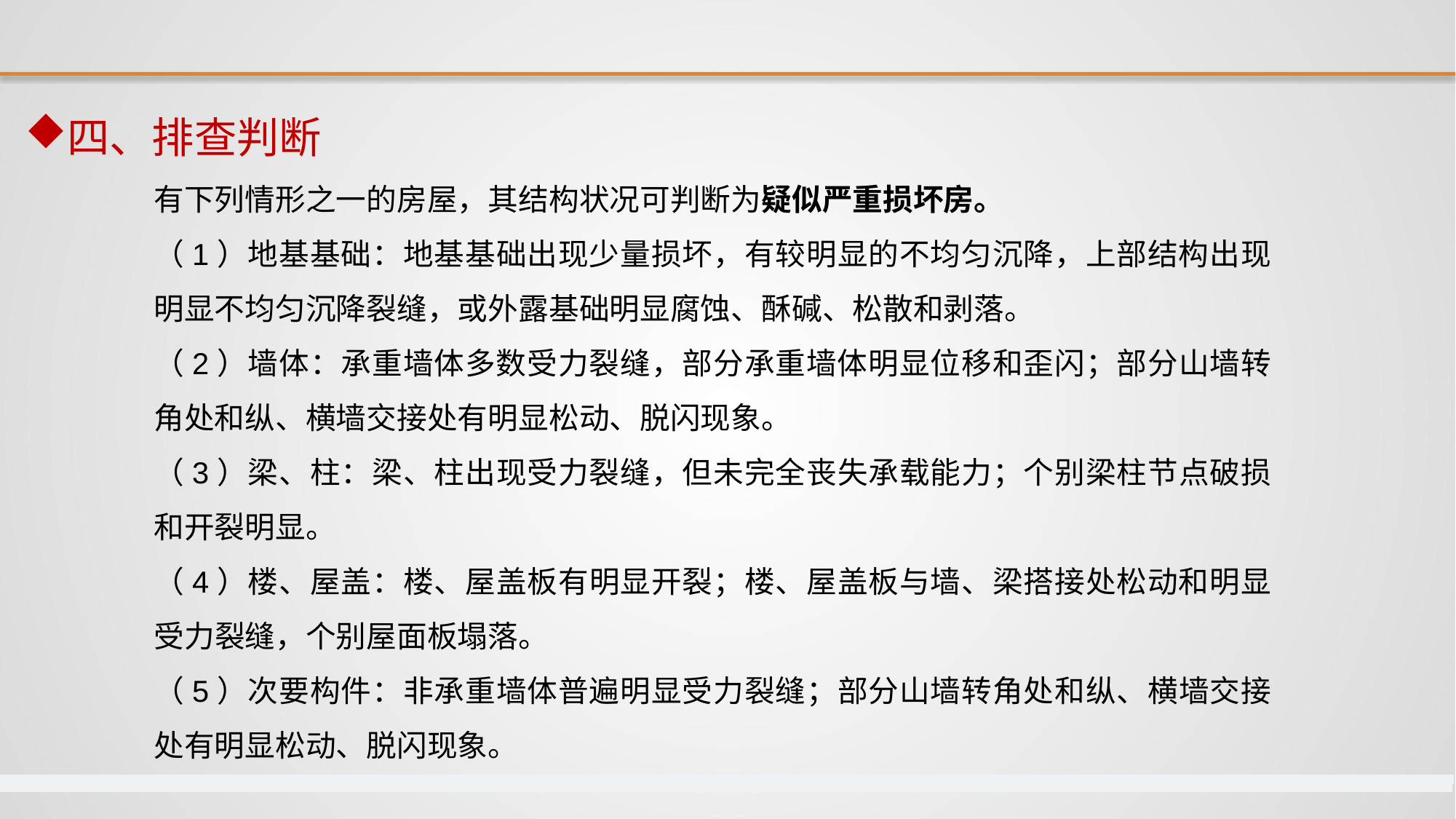

四、排查判断
有下列情形之一的房屋，其结构状况可判断为疑似严重损坏房。
（1）地基基础：地基基础出现少量损坏，有较明显的不均匀沉降，上部结构出现明显不均匀沉降裂缝，或外露基础明显腐蚀、酥碱、松散和剥落。
（2）墙体：承重墙体多数受力裂缝，部分承重墙体明显位移和歪闪；部分山墙转角处和纵、横墙交接处有明显松动、脱闪现象。
（3）梁、柱：梁、柱出现受力裂缝，但未完全丧失承载能力；个别梁柱节点破损和开裂明显。
（4）楼、屋盖：楼、屋盖板有明显开裂；楼、屋盖板与墙、梁搭接处松动和明显受力裂缝，个别屋面板塌落。
（5）次要构件：非承重墙体普遍明显受力裂缝；部分山墙转角处和纵、横墙交接处有明显松动、脱闪现象。